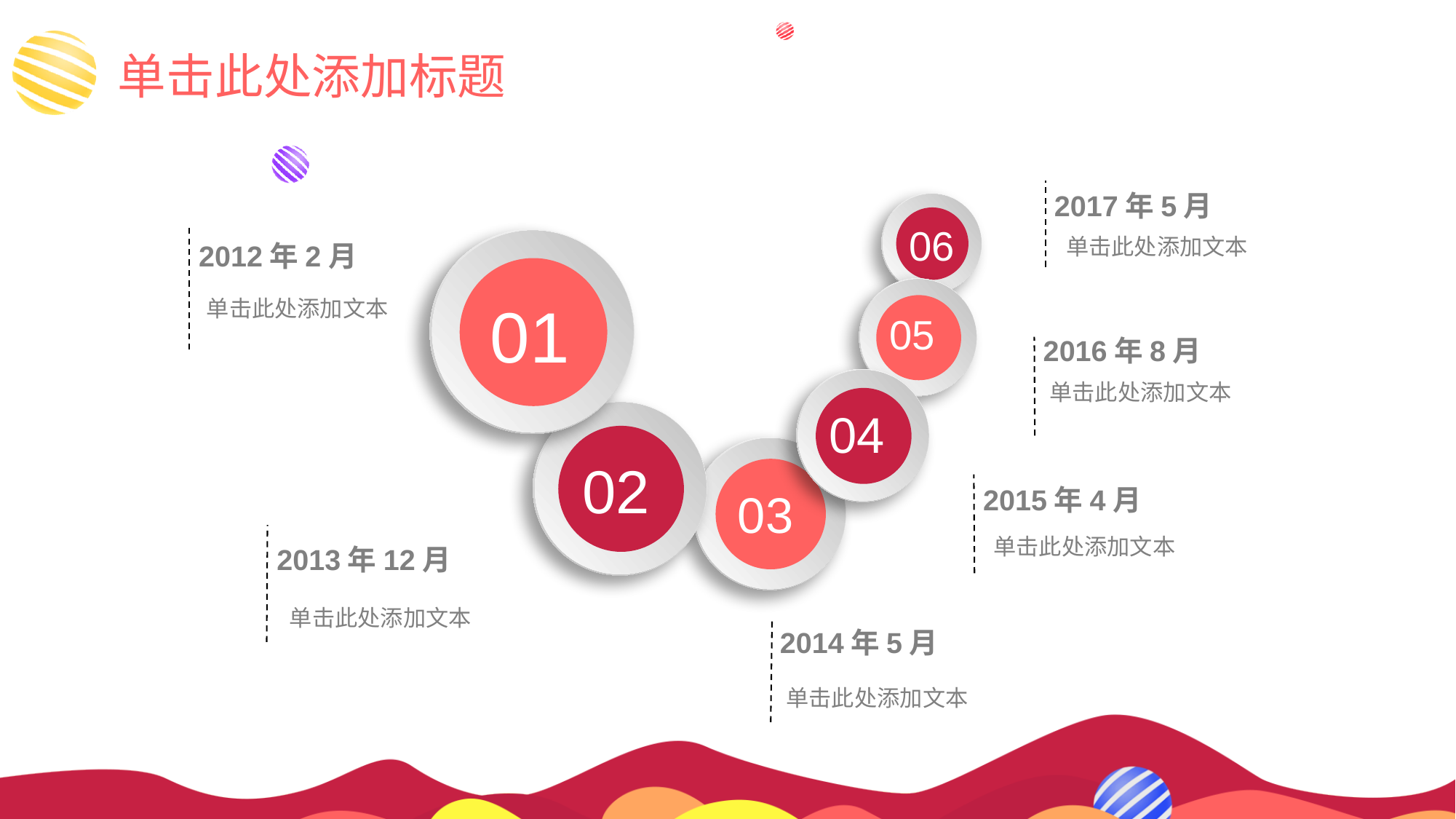

# 单击此处添加标题
2017年5月

06
单击此处添加文本

01
2012年2月

05
单击此处添加文本
2016年8月

04
单击此处添加文本

02

03
2015年4月
单击此处添加文本
2013年12月
单击此处添加文本
2014年5月
单击此处添加文本